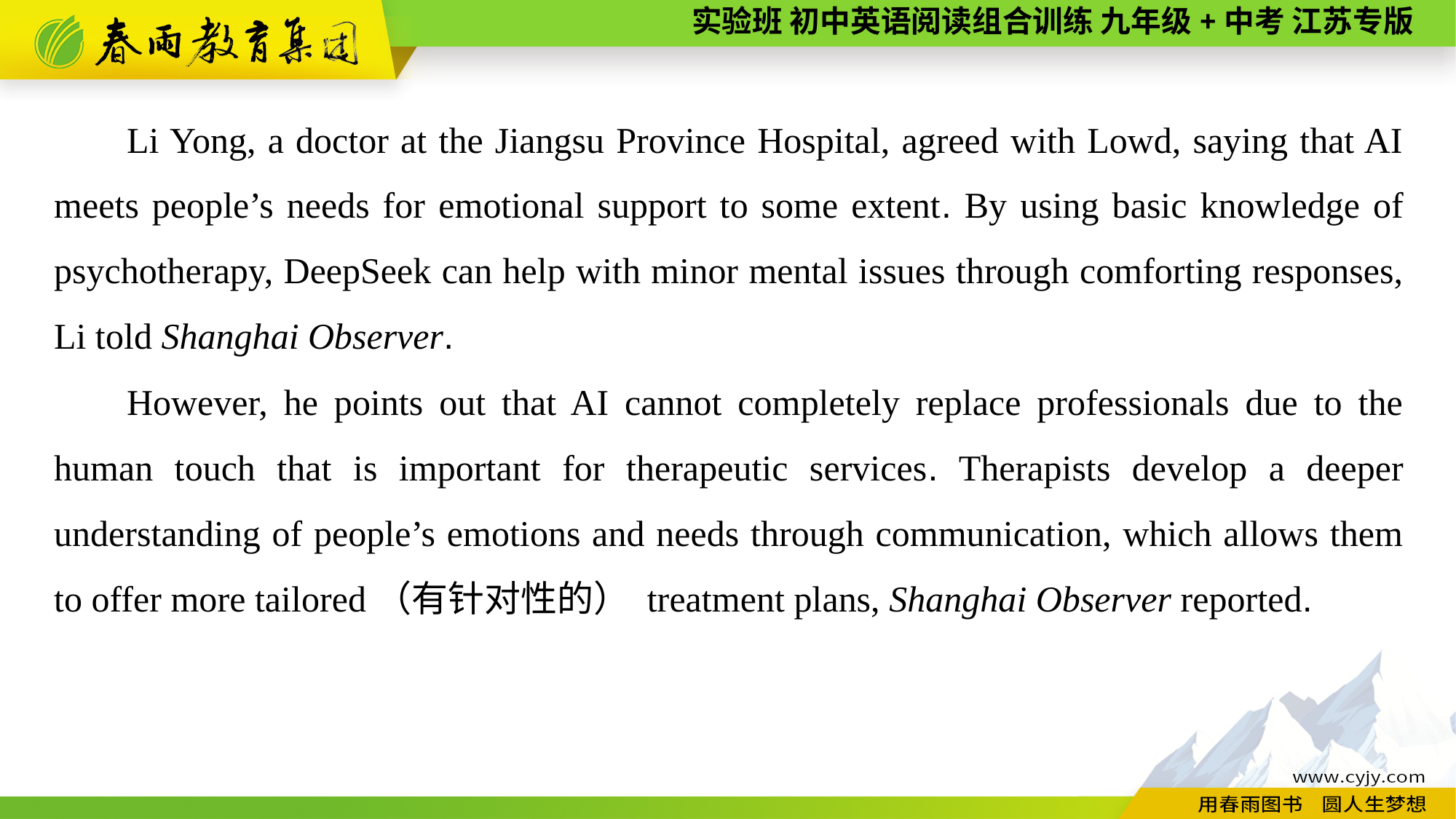

Li Yong, a doctor at the Jiangsu Province Hospital, agreed with Lowd, saying that AI meets people’s needs for emotional support to some extent. By using basic knowledge of psychotherapy, DeepSeek can help with minor mental issues through comforting responses, Li told Shanghai Observer.
However, he points out that AI cannot completely replace professionals due to the human touch that is important for therapeutic services. Therapists develop a deeper understanding of people’s emotions and needs through communication, which allows them to offer more tailored（有针对性的） treatment plans, Shanghai Observer reported.